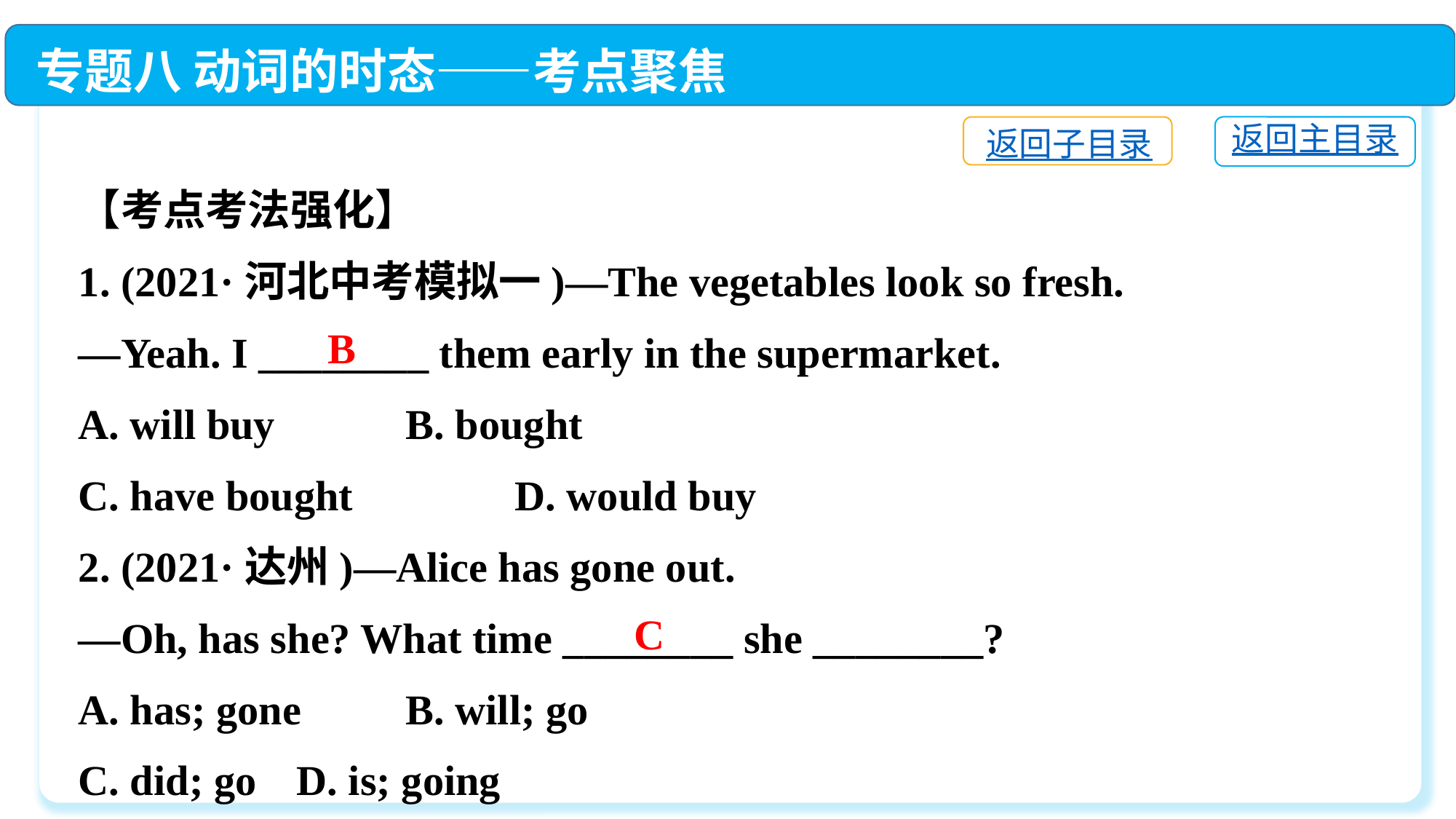

专题八 动词的时态——考点聚焦

返回主目录

返回子目录
【考点考法强化】
1. (2021·河北中考模拟一)—The vegetables look so fresh.
—Yeah. I ________ them early in the supermarket.
A. will buy　　 	B. bought
C. have bought　	D. would buy
2. (2021·达州)—Alice has gone out.
—Oh, has she? What time ________ she ________?
A. has; gone	B. will; go
C. did; go	D. is; going

B
C